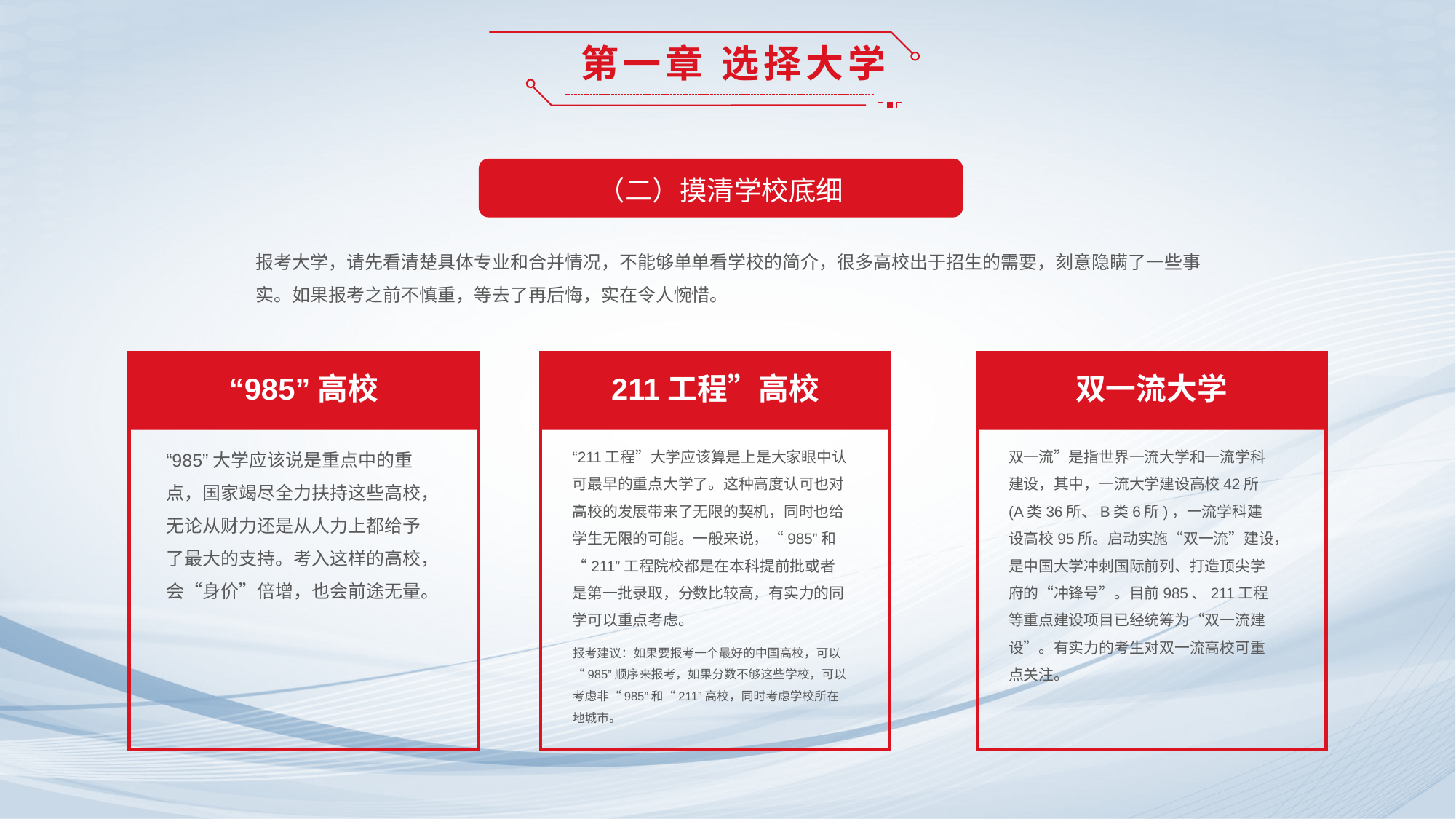

第一章 选择大学

（二）摸清学校底细
报考大学，请先看清楚具体专业和合并情况，不能够单单看学校的简介，很多高校出于招生的需要，刻意隐瞒了一些事实。如果报考之前不慎重，等去了再后悔，实在令人惋惜。

“985”高校
211工程”高校
双一流大学
“985”大学应该说是重点中的重点，国家竭尽全力扶持这些高校，无论从财力还是从人力上都给予了最大的支持。考入这样的高校，会“身价”倍增，也会前途无量。
“211工程”大学应该算是上是大家眼中认可最早的重点大学了。这种高度认可也对高校的发展带来了无限的契机，同时也给学生无限的可能。一般来说，“985”和“211”工程院校都是在本科提前批或者是第一批录取，分数比较高，有实力的同学可以重点考虑。

报考建议：如果要报考一个最好的中国高校，可以“985”顺序来报考，如果分数不够这些学校，可以考虑非“985”和“211”高校，同时考虑学校所在地城市。
双一流”是指世界一流大学和一流学科建设，其中，一流大学建设高校42所(A类36所、B类6所)，一流学科建设高校95所。启动实施“双一流”建设，是中国大学冲刺国际前列、打造顶尖学府的“冲锋号”。目前985、211工程等重点建设项目已经统筹为“双一流建设”。有实力的考生对双一流高校可重点关注。